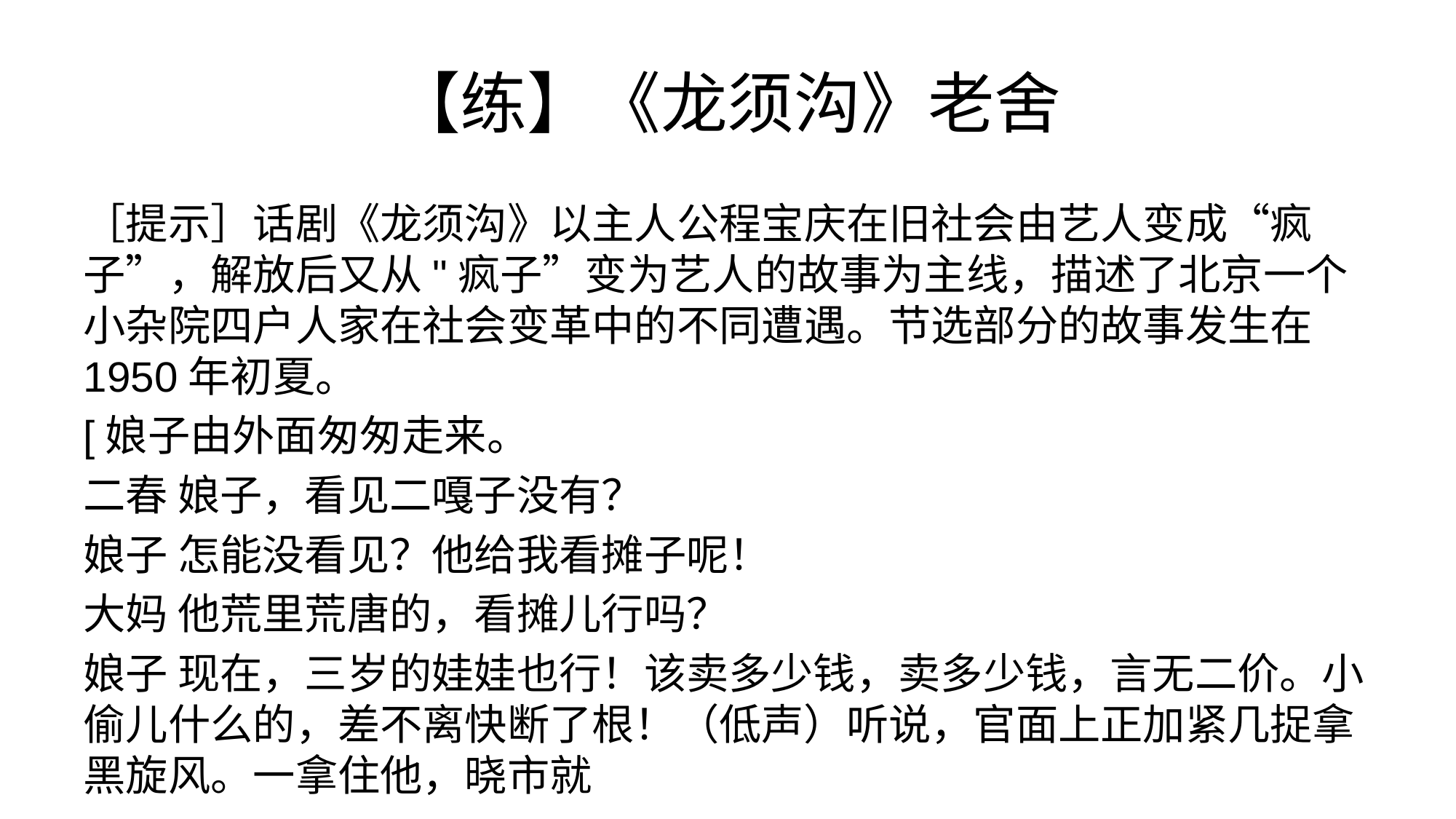

# 【练】《龙须沟》老舍
［提示］话剧《龙须沟》以主人公程宝庆在旧社会由艺人变成“疯子”，解放后又从"疯子”变为艺人的故事为主线，描述了北京一个小杂院四户人家在社会变革中的不同遭遇。节选部分的故事发生在1950年初夏。
[娘子由外面匆匆走来。
二春 娘子，看见二嘎子没有？
娘子 怎能没看见？他给我看摊子呢！
大妈 他荒里荒唐的，看摊儿行吗？
娘子 现在，三岁的娃娃也行！该卖多少钱，卖多少钱，言无二价。小偷儿什么的，差不离快断了根！（低声）听说，官面上正加紧几捉拿黑旋风。一拿住他，晓市就